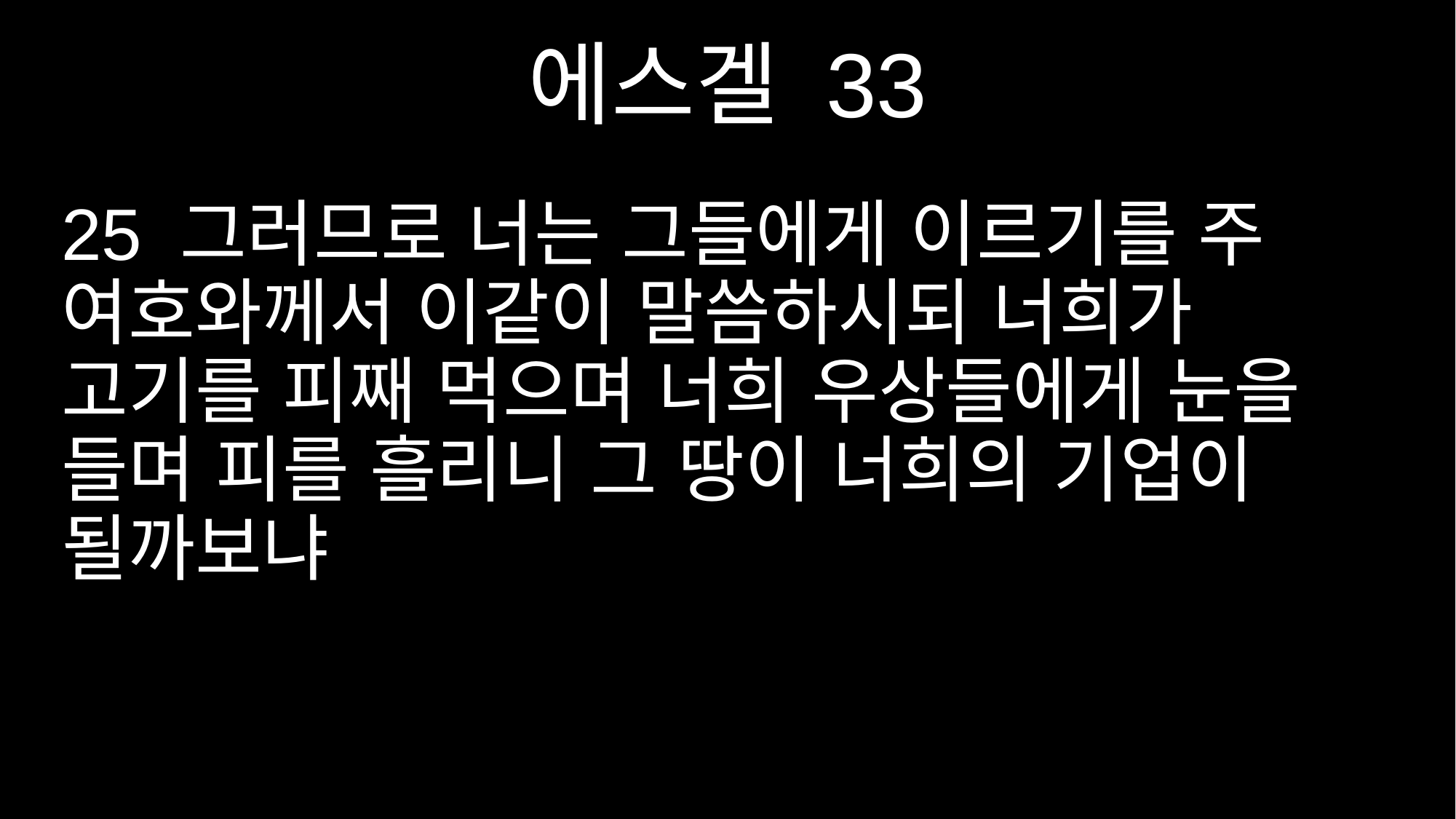

에스겔 33
25 그러므로 너는 그들에게 이르기를 주 여호와께서 이같이 말씀하시되 너희가 고기를 피째 먹으며 너희 우상들에게 눈을 들며 피를 흘리니 그 땅이 너희의 기업이 될까보냐